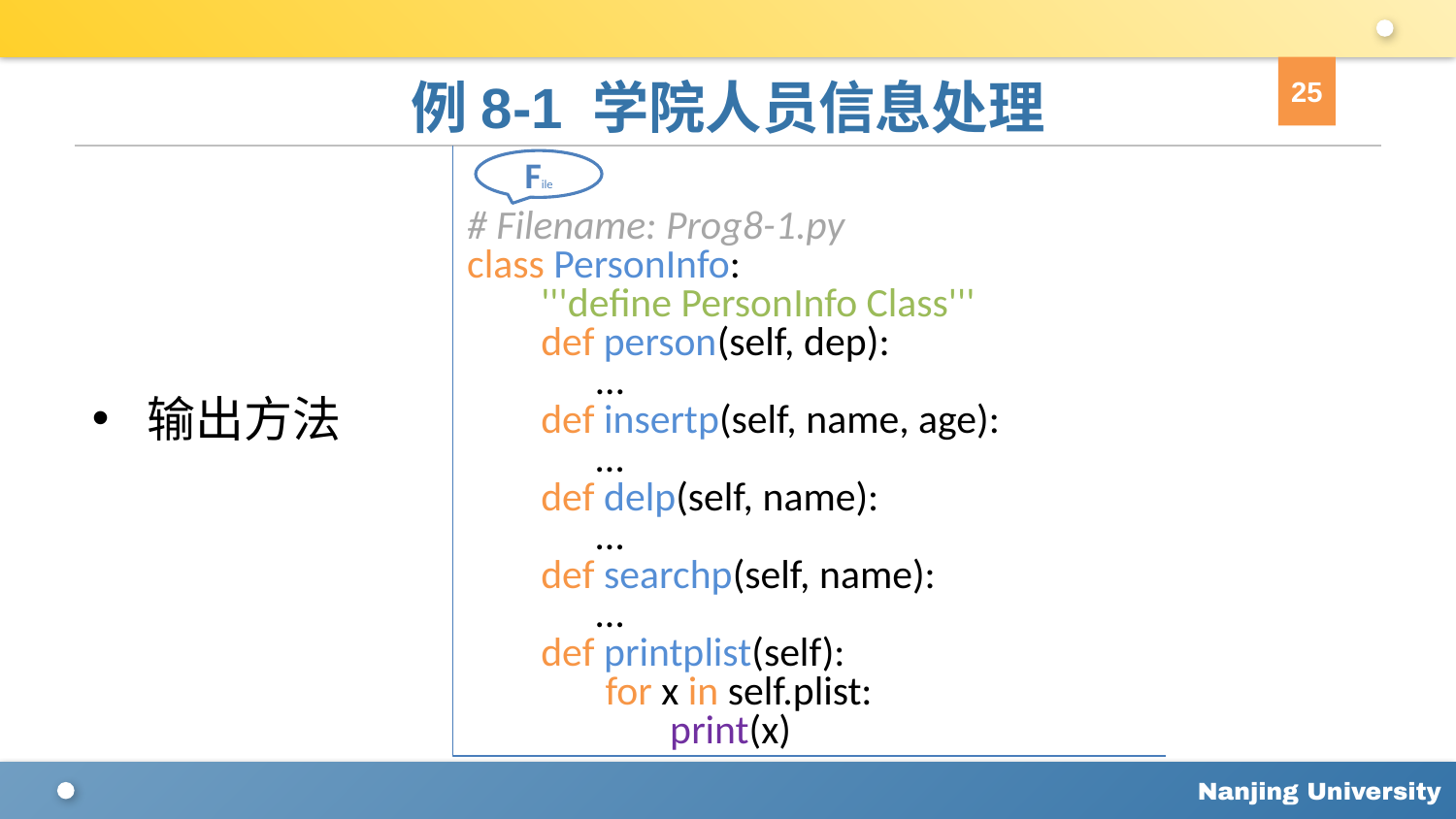

25
# 例8-1 学院人员信息处理

# Filename: Prog8-1.py
class PersonInfo:
        '''define PersonInfo Class'''
        def person(self, dep):
              …
        def insertp(self, name, age):
              …
        def delp(self, name):
              …
        def searchp(self, name):
              …
        def printplist(self):
               for x in self.plist:
                      print(x)
File
输出方法